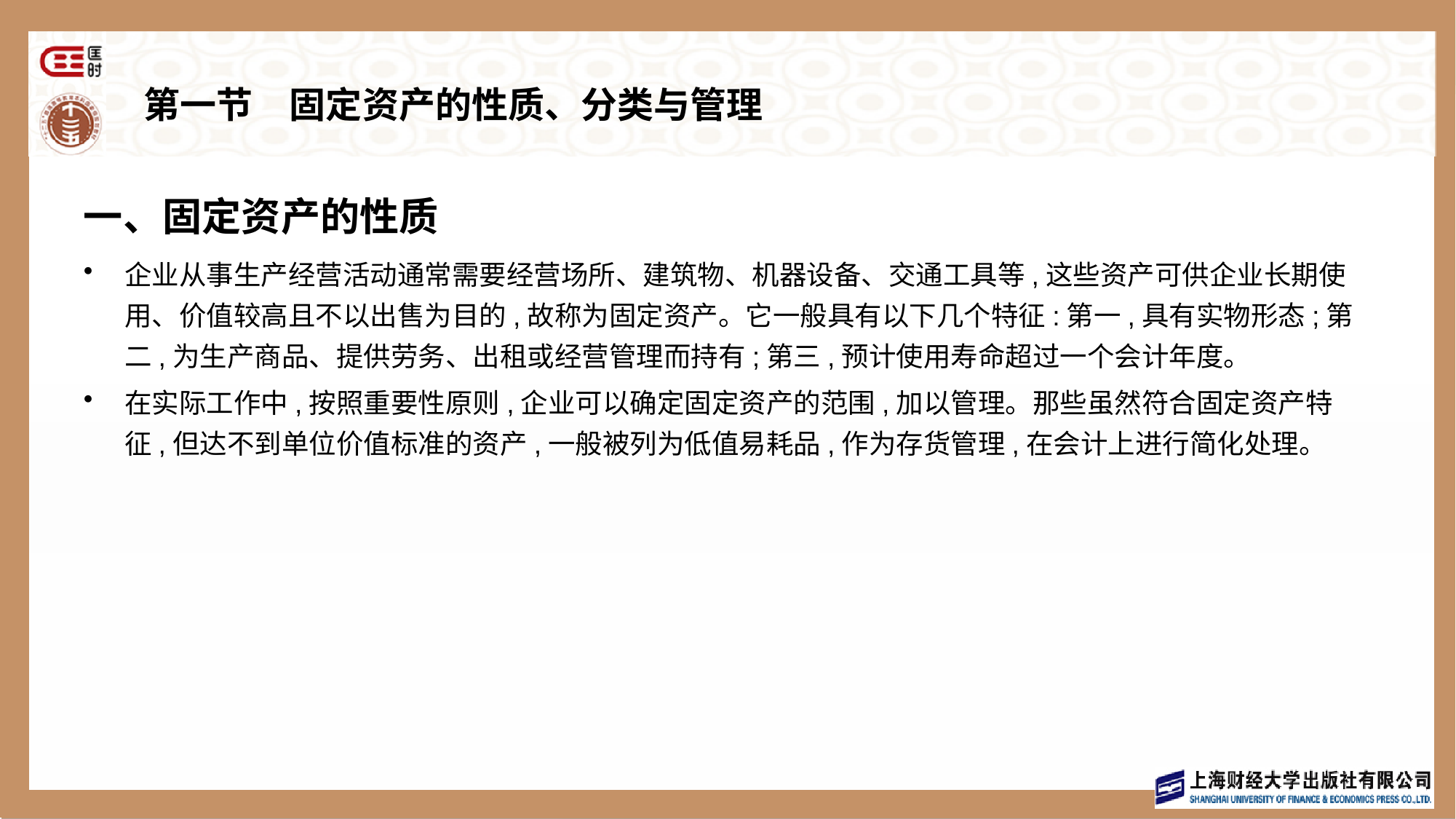

# 第一节　固定资产的性质、分类与管理
一、固定资产的性质
企业从事生产经营活动通常需要经营场所、建筑物、机器设备、交通工具等,这些资产可供企业长期使用、价值较高且不以出售为目的,故称为固定资产。它一般具有以下几个特征:第一,具有实物形态;第二,为生产商品、提供劳务、出租或经营管理而持有;第三,预计使用寿命超过一个会计年度。
在实际工作中,按照重要性原则,企业可以确定固定资产的范围,加以管理。那些虽然符合固定资产特征,但达不到单位价值标准的资产,一般被列为低值易耗品,作为存货管理,在会计上进行简化处理。